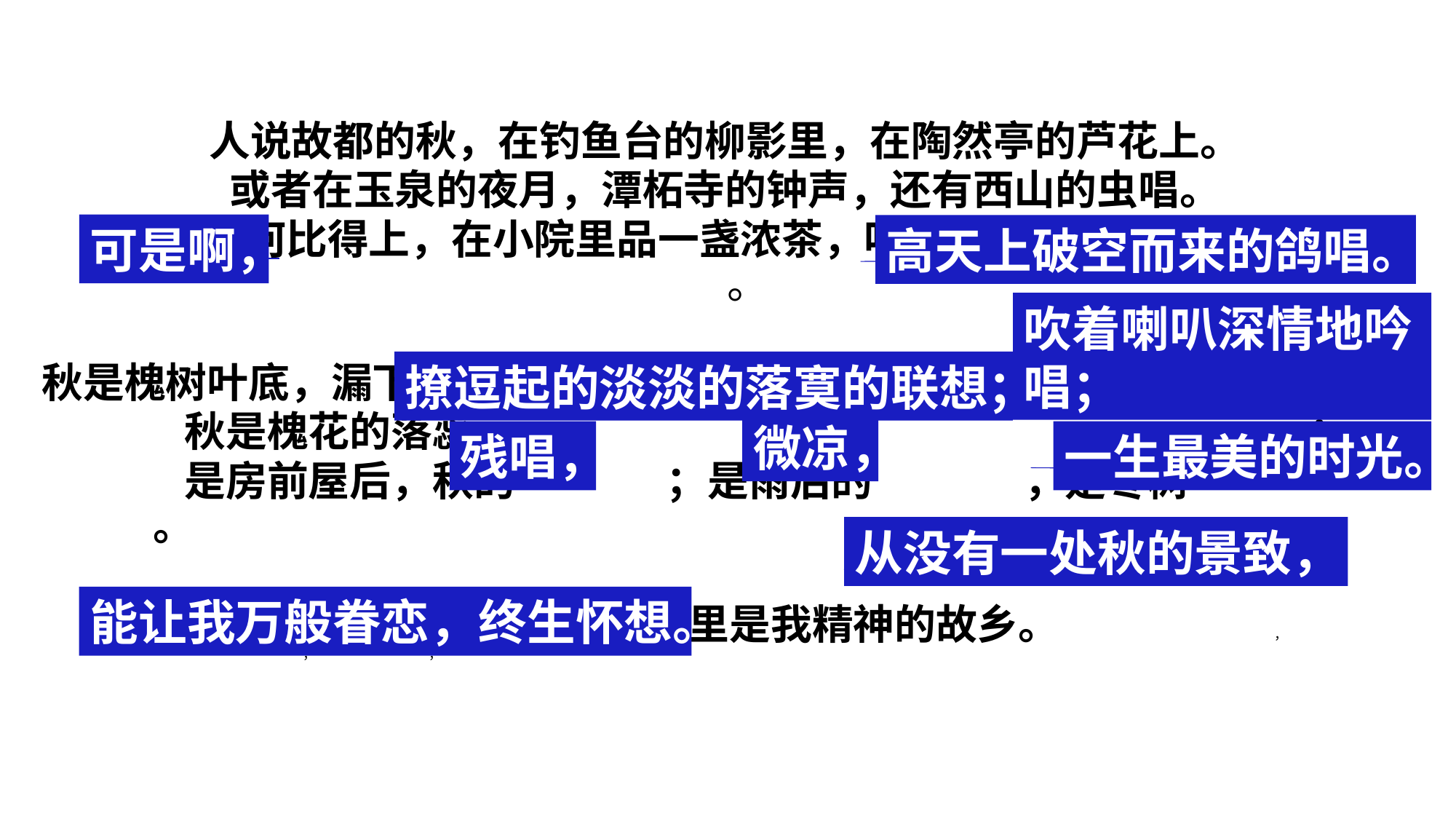

人说故都的秋，在钓鱼台的柳影里，在陶然亭的芦花上。
或者在玉泉的夜月，潭柘寺的钟声，还有西山的虫唱。
           ，如何比得上，在小院里品一盏浓茶，听                                                  。

秋是槐树叶底，漏下来的一丝丝日光；秋是破壁腰旁，蓝朵                               ；
                秋是槐花的落蕊，                                                                                    ；
                是房前屋后，秋的                ；是雨后的                ，是枣树                                      。

               那里,是龙儿长眠的地方，那里是我精神的故乡。                       ，                                                                                                                ，                               ，

可是啊，
高天上破空而来的鸽唱。
吹着喇叭深情地吟唱；
撩逗起的淡淡的落寞的联想；
微凉，
残唱，
一生最美的时光。
从没有一处秋的景致，
能让我万般眷恋，终生怀想。